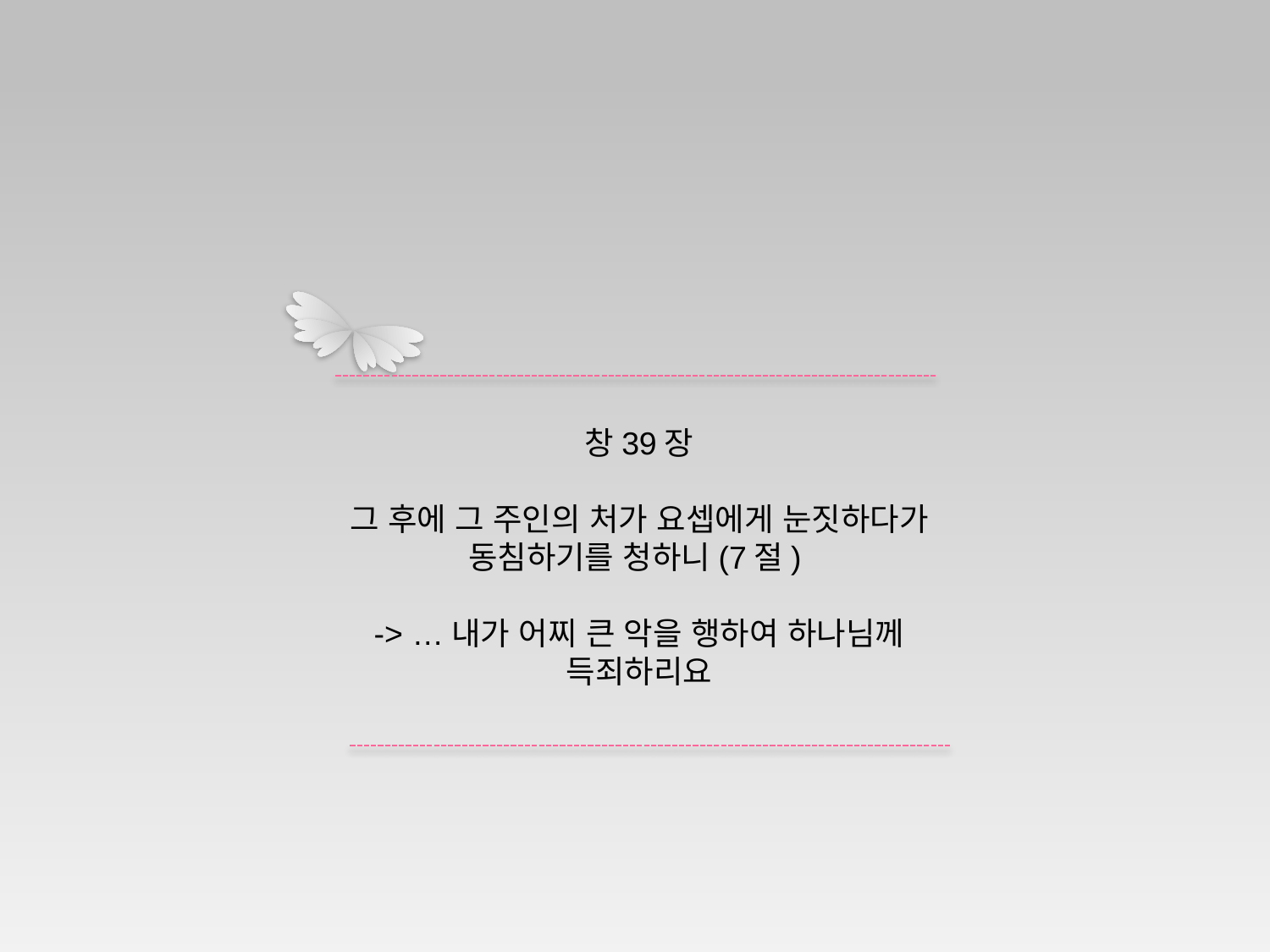

창39장

그 후에 그 주인의 처가 요셉에게 눈짓하다가 동침하기를 청하니(7절)

-> …내가 어찌 큰 악을 행하여 하나님께 득죄하리요